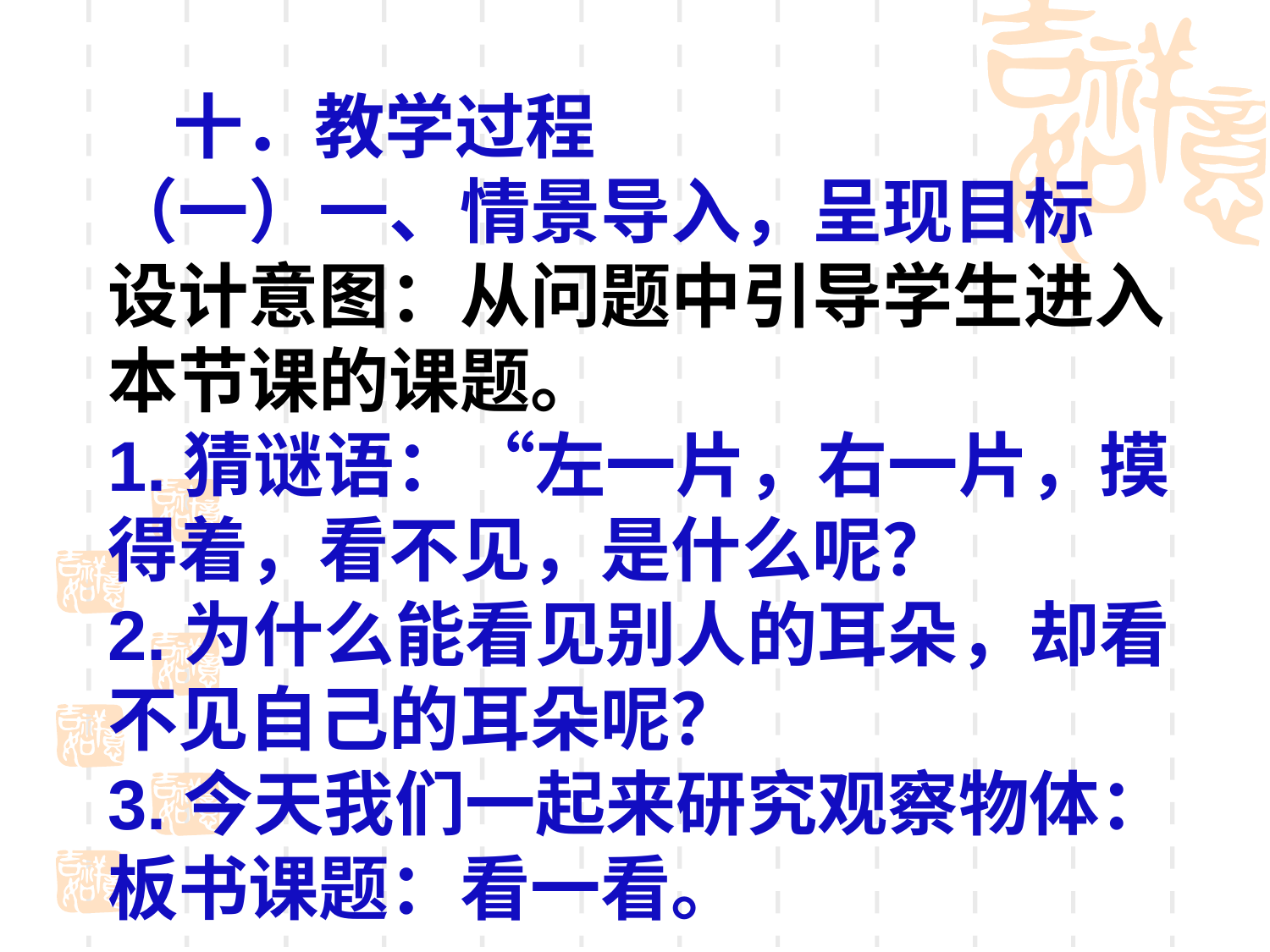

十．教学过程
（一）一、情景导入，呈现目标
设计意图：从问题中引导学生进入本节课的课题。
1.猜谜语：“左一片，右一片，摸得着，看不见，是什么呢？
2.为什么能看见别人的耳朵，却看不见自己的耳朵呢？
3.今天我们一起来研究观察物体：板书课题：看一看。